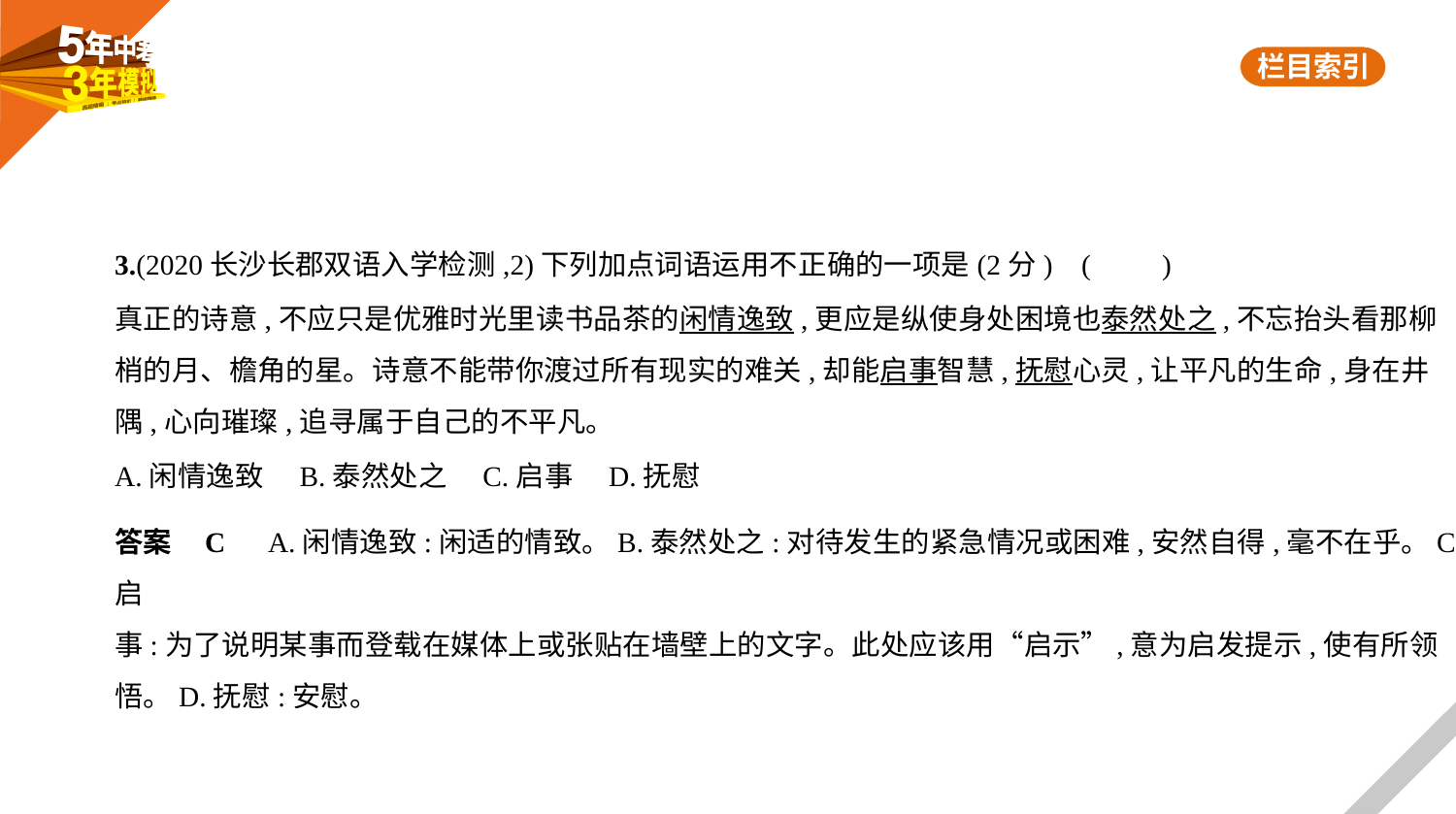

3.(2020长沙长郡双语入学检测,2)下列加点词语运用不正确的一项是(2分) (　　)
真正的诗意,不应只是优雅时光里读书品茶的闲情逸致,更应是纵使身处困境也泰然处之,不忘抬头看那柳
梢的月、檐角的星。诗意不能带你渡过所有现实的难关,却能启事智慧,抚慰心灵,让平凡的生命,身在井
隅,心向璀璨,追寻属于自己的不平凡。
A.闲情逸致　B.泰然处之　C.启事　D.抚慰
答案    C　A.闲情逸致:闲适的情致。B.泰然处之:对待发生的紧急情况或困难,安然自得,毫不在乎。C.启
事:为了说明某事而登载在媒体上或张贴在墙壁上的文字。此处应该用“启示”,意为启发提示,使有所领
悟。D.抚慰:安慰。